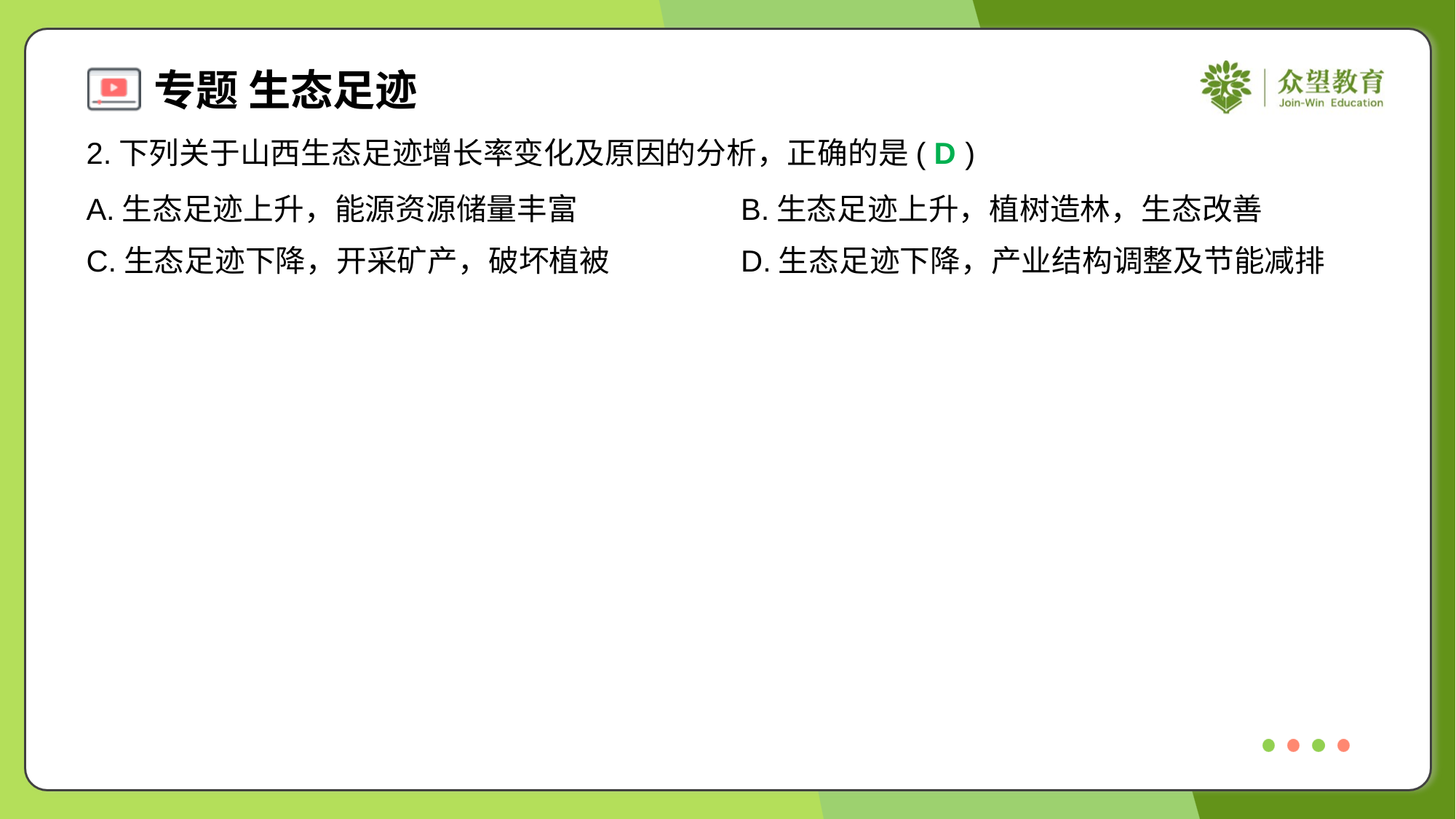

2.下列关于山西生态足迹增长率变化及原因的分析，正确的是(     )
D
A.生态足迹上升，能源资源储量丰富	B.生态足迹上升，植树造林，生态改善
C.生态足迹下降，开采矿产，破坏植被	D.生态足迹下降，产业结构调整及节能减排